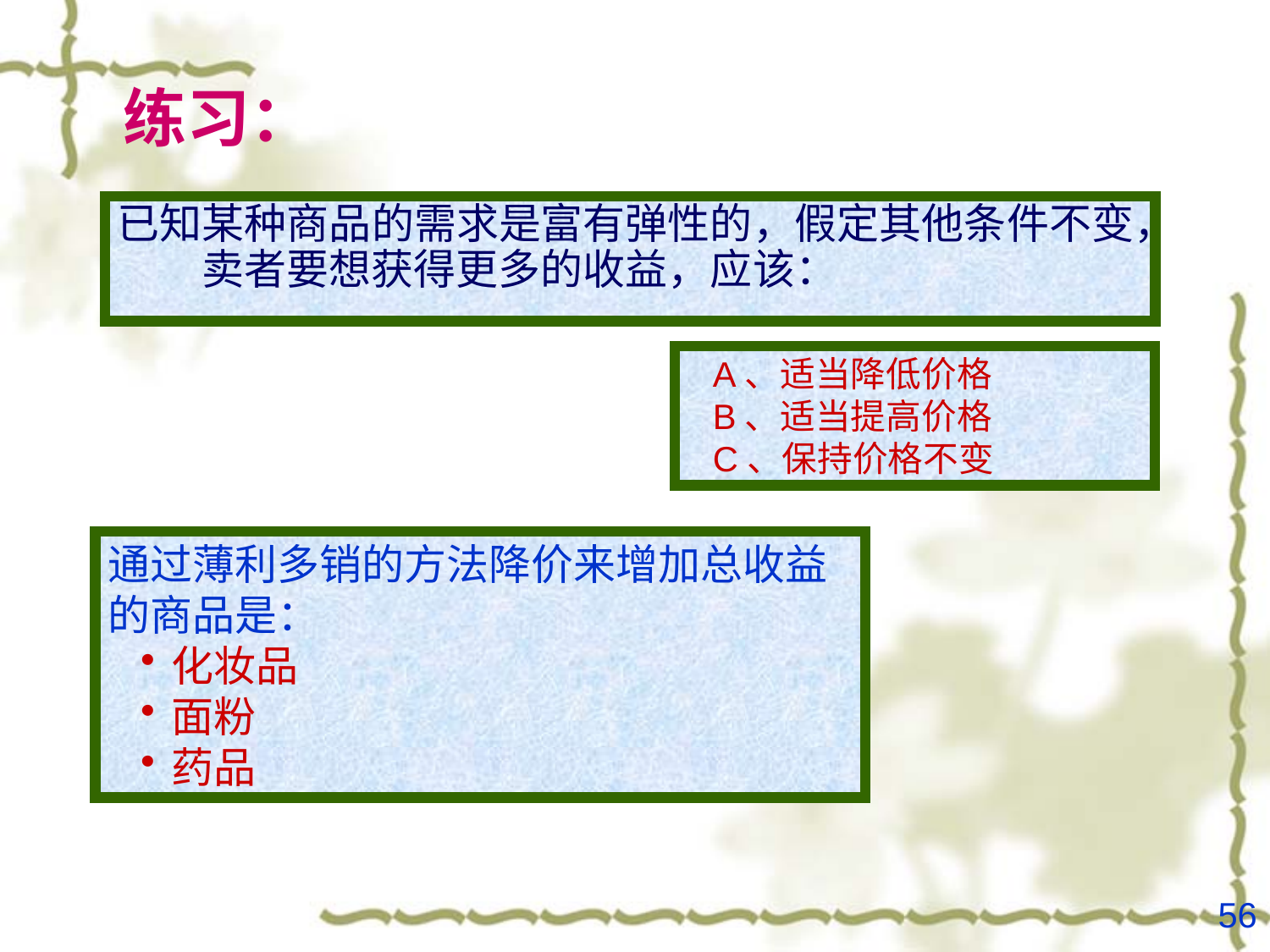

# 练习：
已知某种商品的需求是富有弹性的，假定其他条件不变，卖者要想获得更多的收益，应该：
A、适当降低价格
B、适当提高价格
C、保持价格不变
通过薄利多销的方法降价来增加总收益的商品是：
化妆品
面粉
药品
56